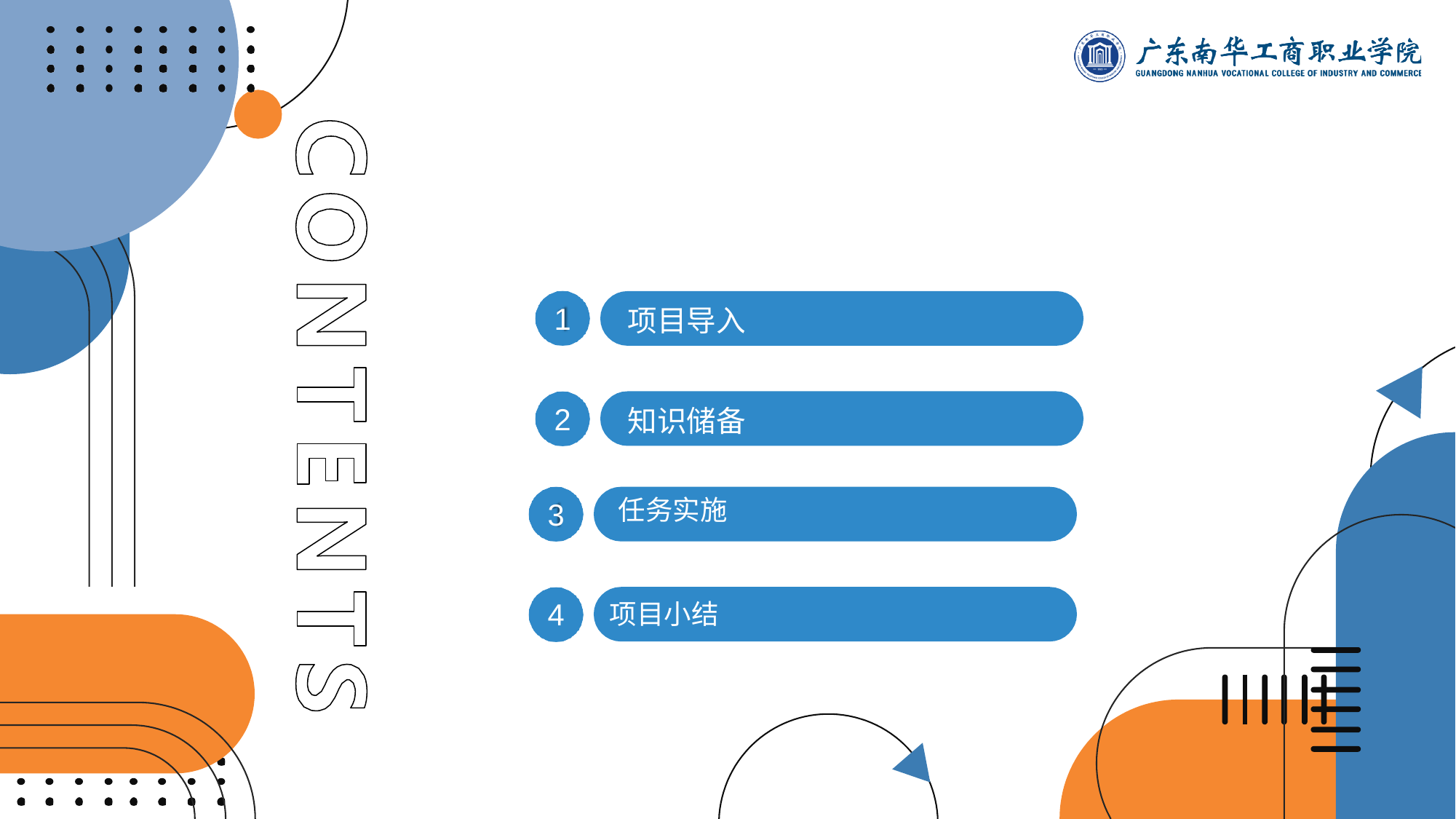

1
项目导入

2
知识储备

任务实施
3

4
项目小结